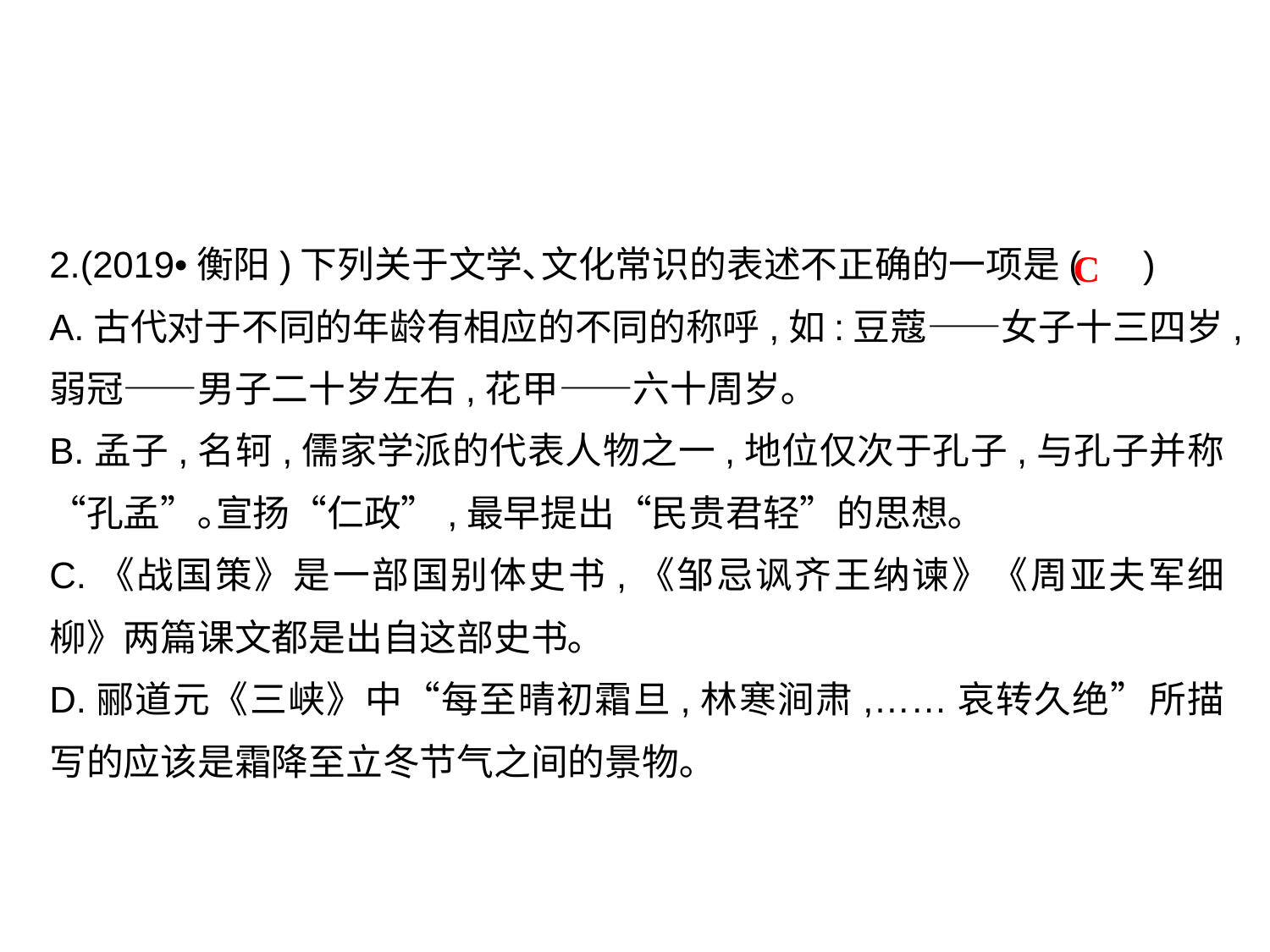

2.(2019•衡阳)下列关于文学､文化常识的表述不正确的一项是(      )
A.古代对于不同的年龄有相应的不同的称呼,如:豆蔻——女子十三四岁,弱冠——男子二十岁左右,花甲——六十周岁｡
B.孟子,名轲,儒家学派的代表人物之一,地位仅次于孔子,与孔子并称“孔孟”｡宣扬“仁政”,最早提出“民贵君轻”的思想｡
C.《战国策》是一部国别体史书,《邹忌讽齐王纳谏》《周亚夫军细柳》两篇课文都是出自这部史书｡
D.郦道元《三峡》中“每至晴初霜旦,林寒涧肃,……哀转久绝”所描写的应该是霜降至立冬节气之间的景物｡
C